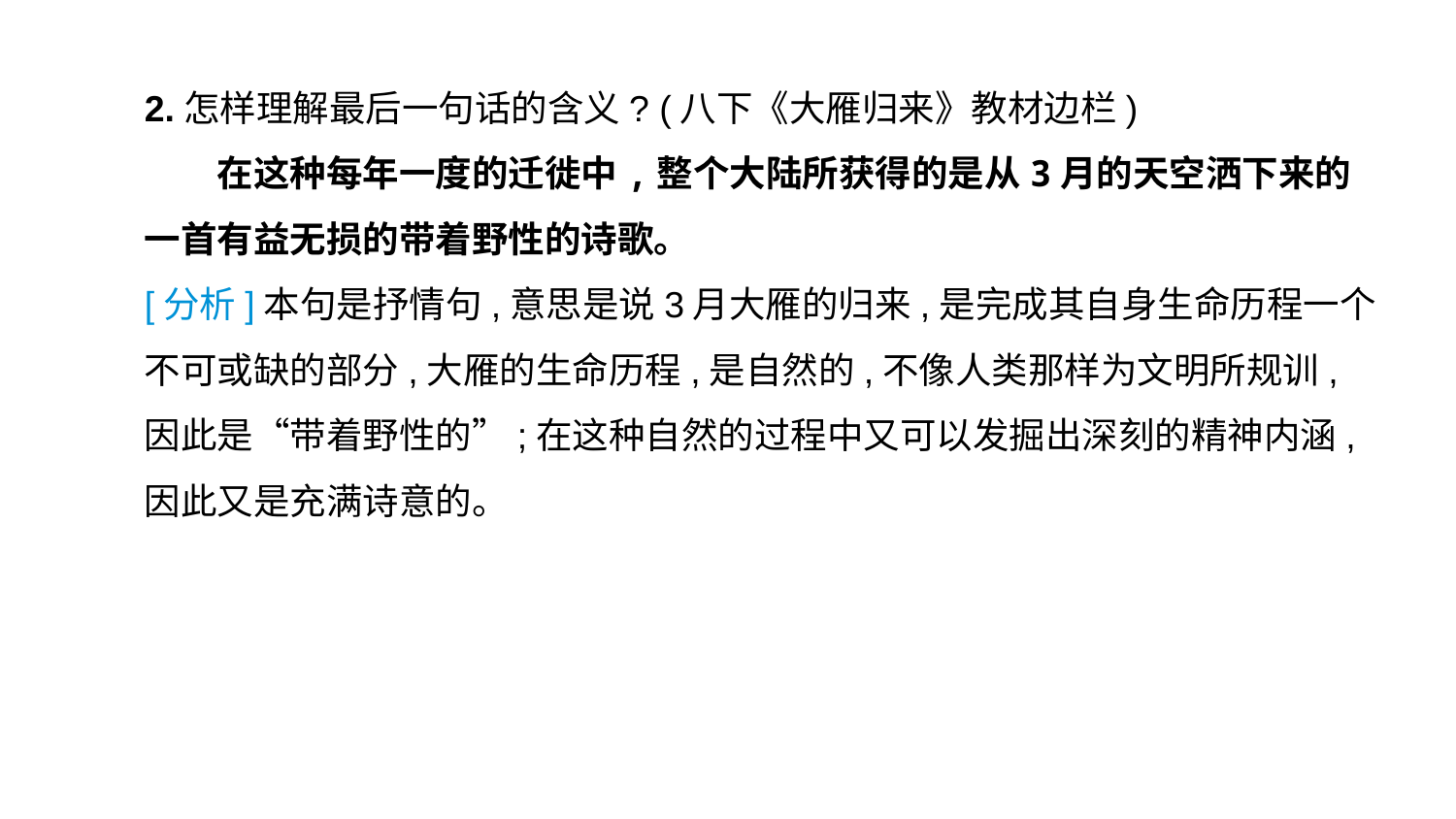

2.怎样理解最后一句话的含义? (八下《大雁归来》教材边栏)
　　在这种每年一度的迁徙中,整个大陆所获得的是从3月的天空洒下来的一首有益无损的带着野性的诗歌。
[分析]本句是抒情句,意思是说3月大雁的归来,是完成其自身生命历程一个不可或缺的部分,大雁的生命历程,是自然的,不像人类那样为文明所规训,因此是“带着野性的”;在这种自然的过程中又可以发掘出深刻的精神内涵,因此又是充满诗意的。